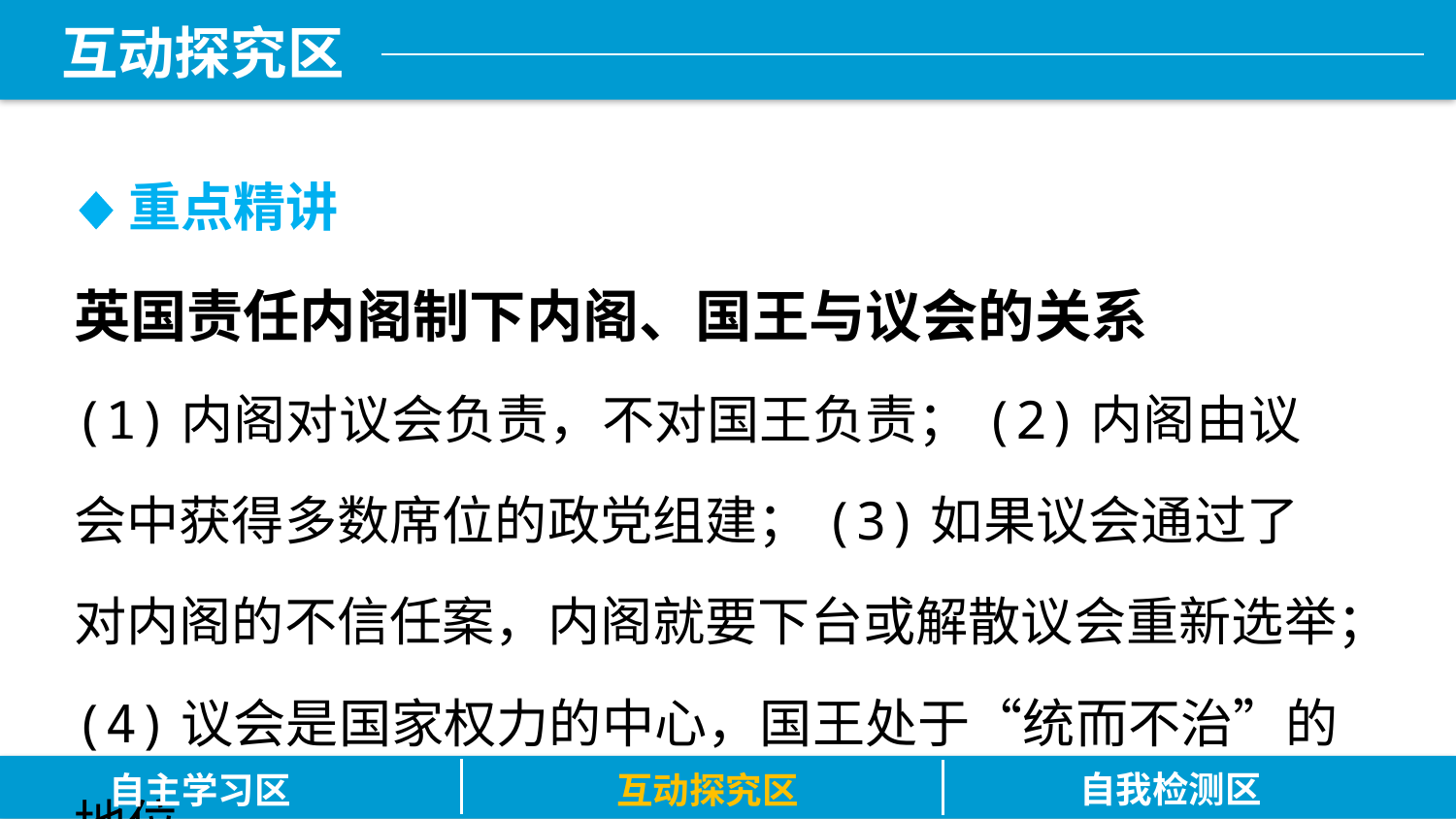

重点精讲

英国责任内阁制下内阁、国王与议会的关系
(1)内阁对议会负责，不对国王负责；(2)内阁由议会中获得多数席位的政党组建；(3)如果议会通过了对内阁的不信任案，内阁就要下台或解散议会重新选举；(4)议会是国家权力的中心，国王处于“统而不治”的地位。
自我检测区
自主学习区
互动探究区